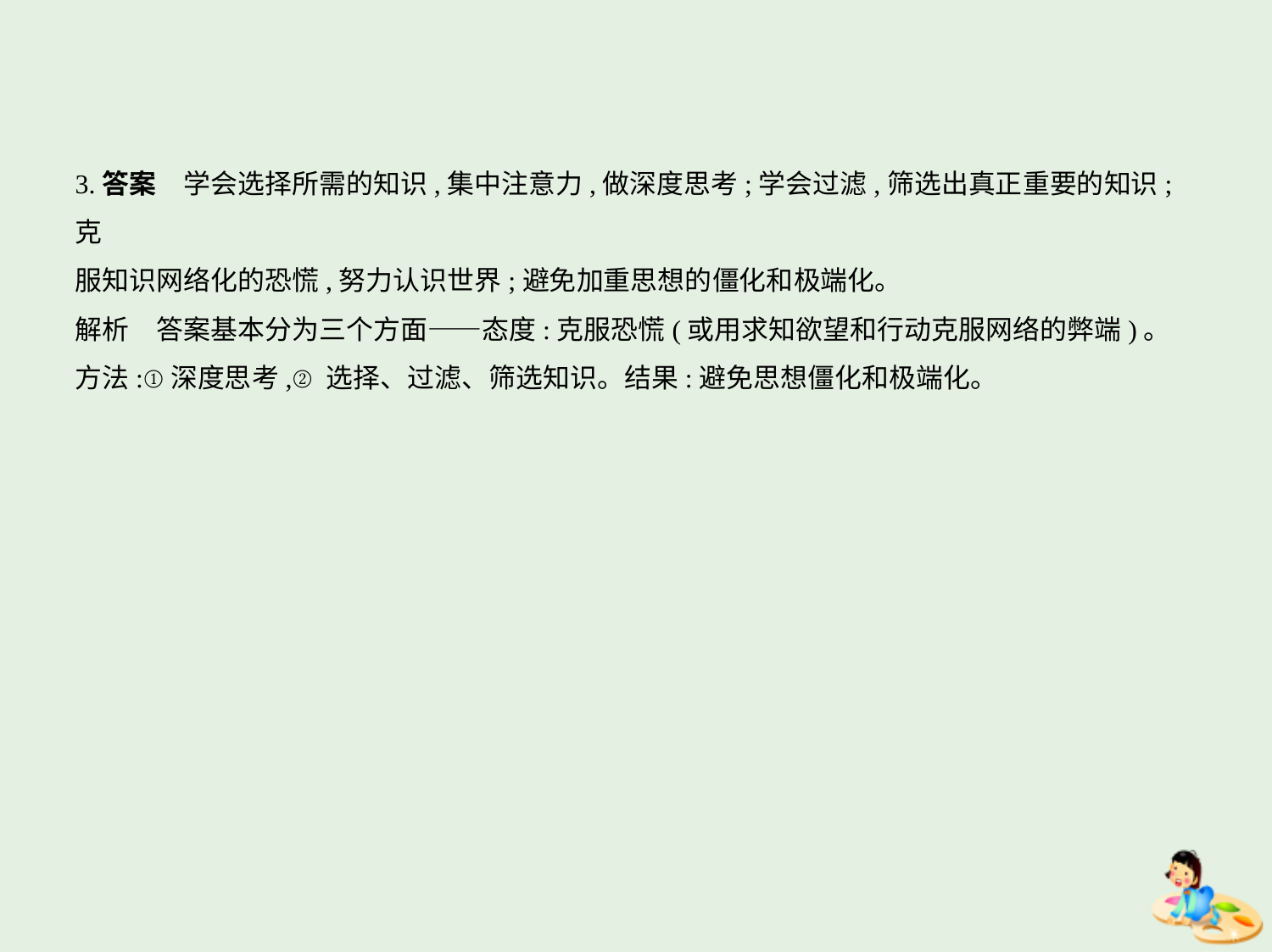

3.答案　学会选择所需的知识,集中注意力,做深度思考;学会过滤,筛选出真正重要的知识;克
服知识网络化的恐慌,努力认识世界;避免加重思想的僵化和极端化。
解析　答案基本分为三个方面——态度:克服恐慌(或用求知欲望和行动克服网络的弊端)。
方法:①深度思考,②选择、过滤、筛选知识。结果:避免思想僵化和极端化。